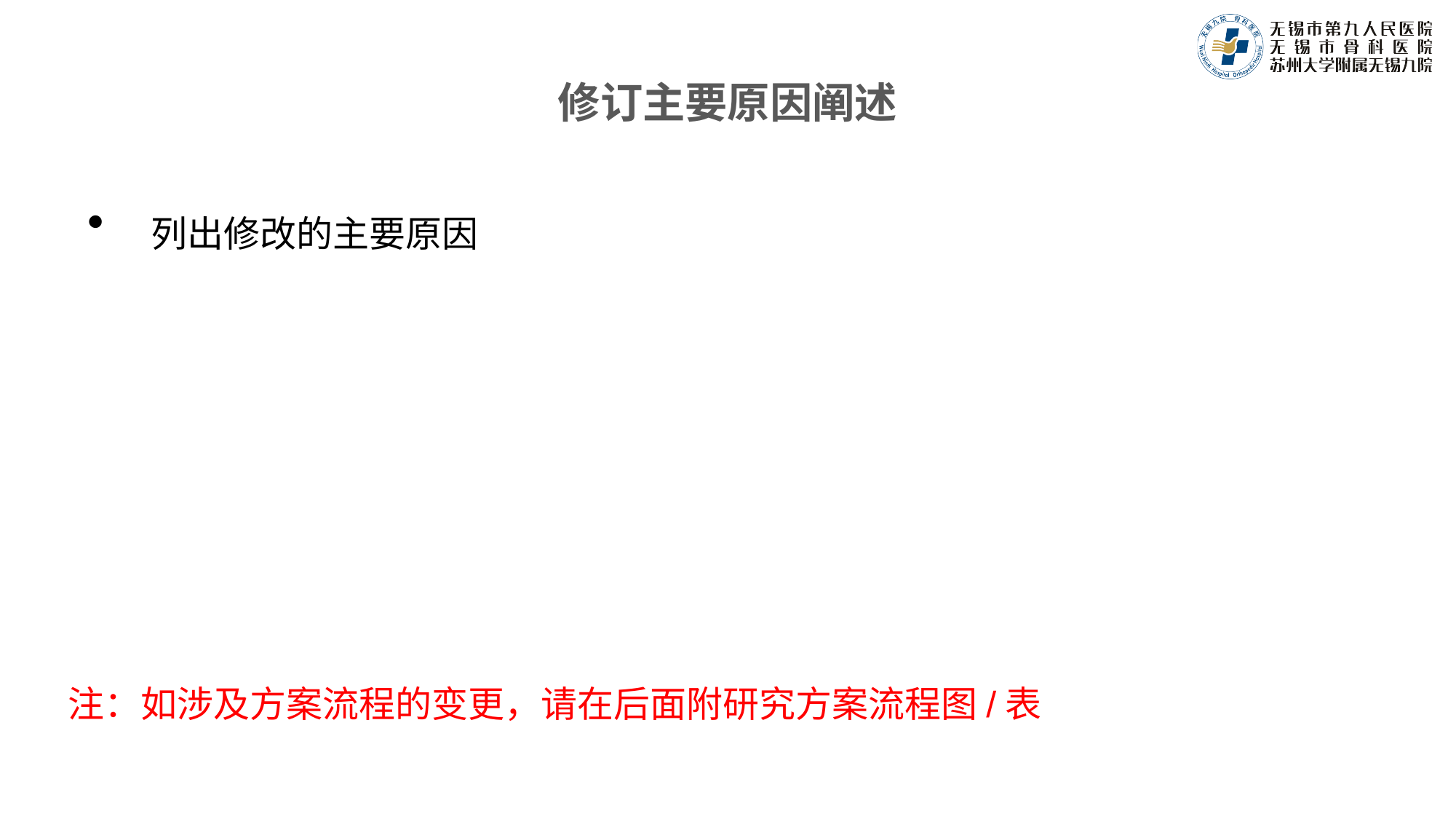

# 修订主要原因阐述
 列出修改的主要原因
注：如涉及方案流程的变更，请在后面附研究方案流程图/表